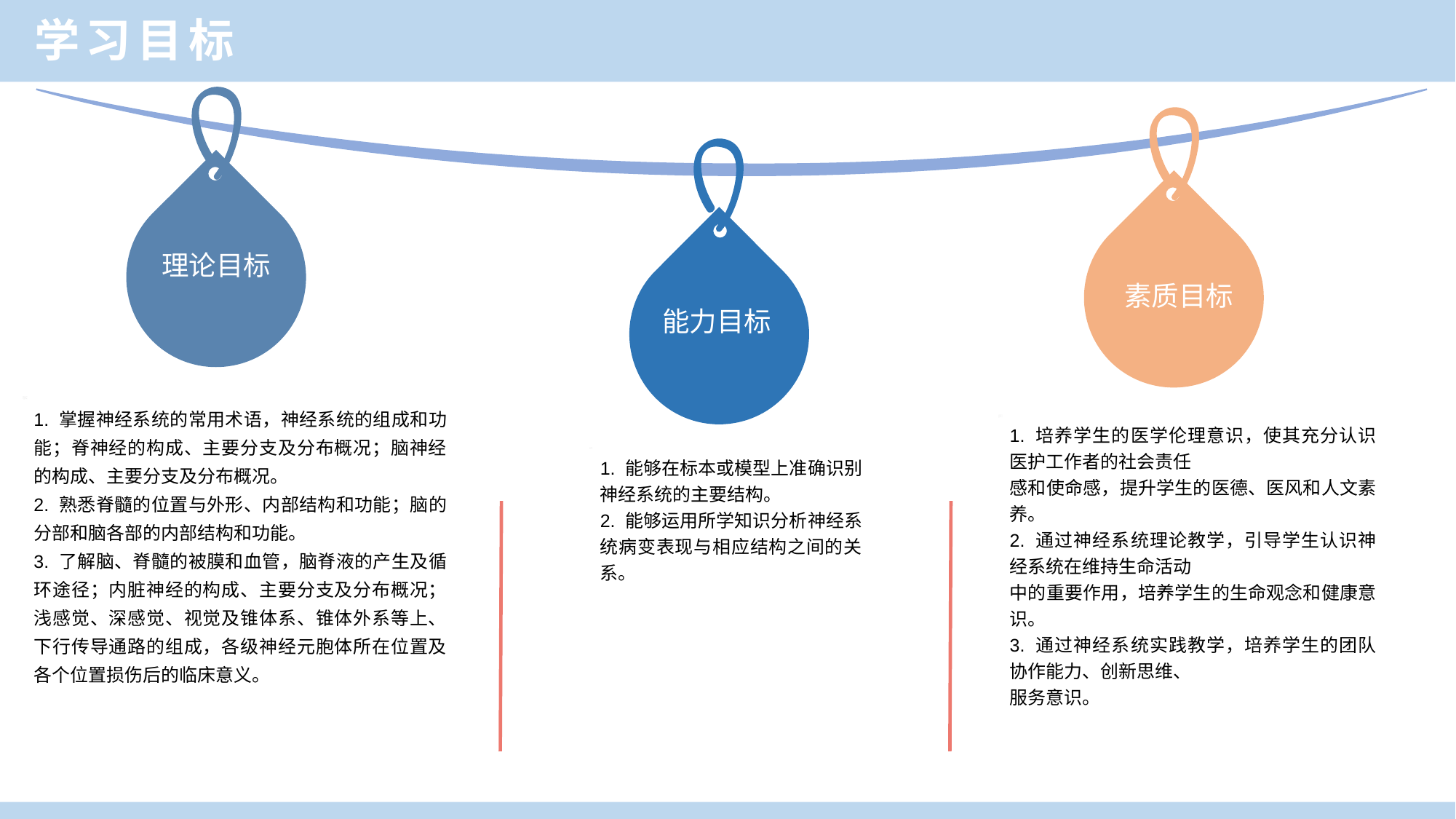

学习目标

理论目标

素质目标

能力目标
1. 掌握神经系统的常用术语，神经系统的组成和功能；脊神经的构成、主要分支及分布概况；脑神经的构成、主要分支及分布概况。
2. 熟悉脊髓的位置与外形、内部结构和功能；脑的分部和脑各部的内部结构和功能。
3. 了解脑、脊髓的被膜和血管，脑脊液的产生及循环途径；内脏神经的构成、主要分支及分布概况；浅感觉、深感觉、视觉及锥体系、锥体外系等上、下行传导通路的组成，各级神经元胞体所在位置及各个位置损伤后的临床意义。
1. 培养学生的医学伦理意识，使其充分认识医护工作者的社会责任
感和使命感，提升学生的医德、医风和人文素养。
2. 通过神经系统理论教学，引导学生认识神经系统在维持生命活动
中的重要作用，培养学生的生命观念和健康意识。
3. 通过神经系统实践教学，培养学生的团队协作能力、创新思维、
服务意识。
1. 能够在标本或模型上准确识别神经系统的主要结构。
2. 能够运用所学知识分析神经系统病变表现与相应结构之间的关系。